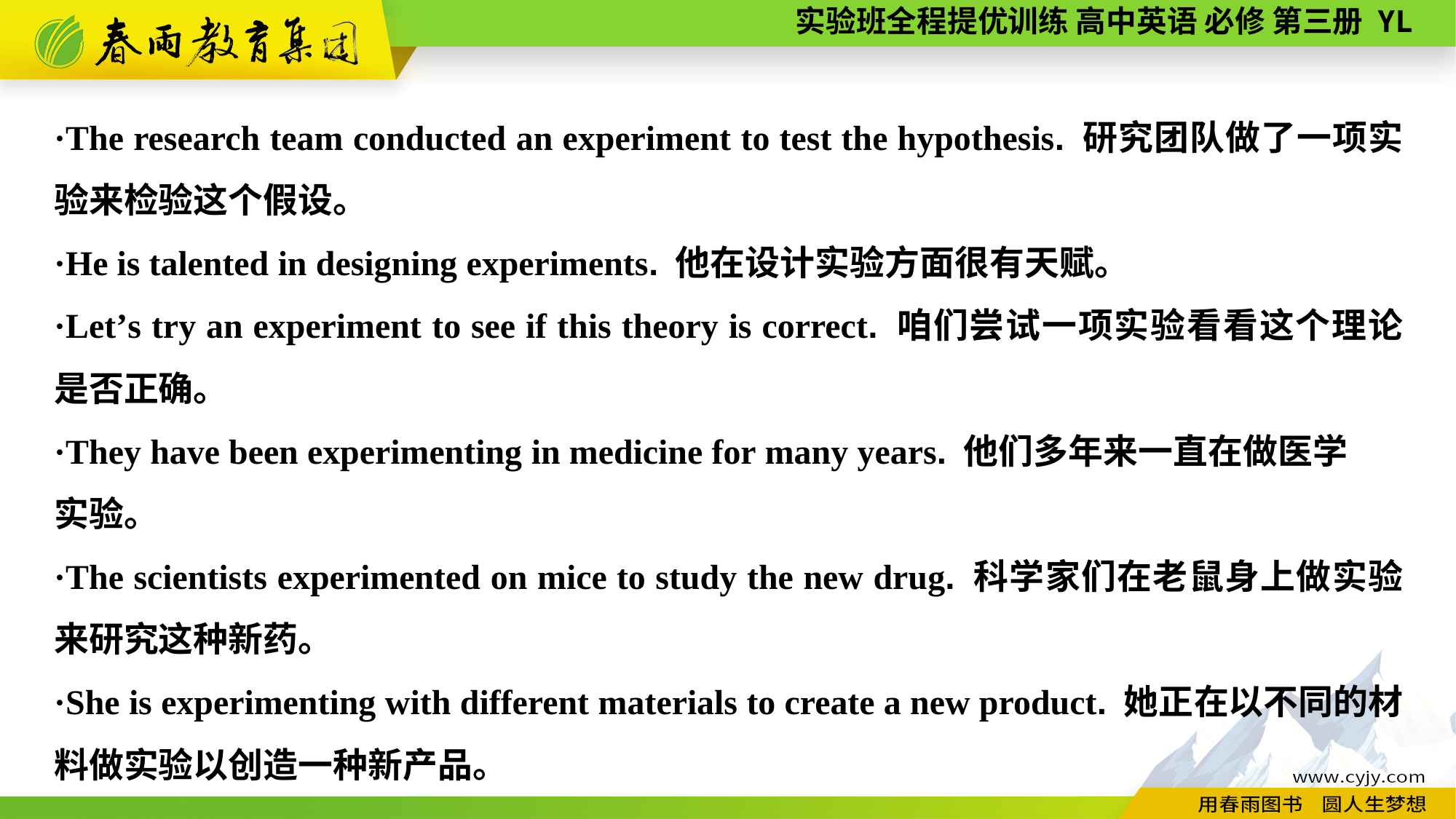

·The research team conducted an experiment to test the hypothesis. 研究团队做了一项实验来检验这个假设。
·He is talented in designing experiments. 他在设计实验方面很有天赋。
·Let’s try an experiment to see if this theory is correct. 咱们尝试一项实验看看这个理论是否正确。
·They have been experimenting in medicine for many years. 他们多年来一直在做医学
实验。
·The scientists experimented on mice to study the new drug. 科学家们在老鼠身上做实验来研究这种新药。
·She is experimenting with different materials to create a new product. 她正在以不同的材料做实验以创造一种新产品。